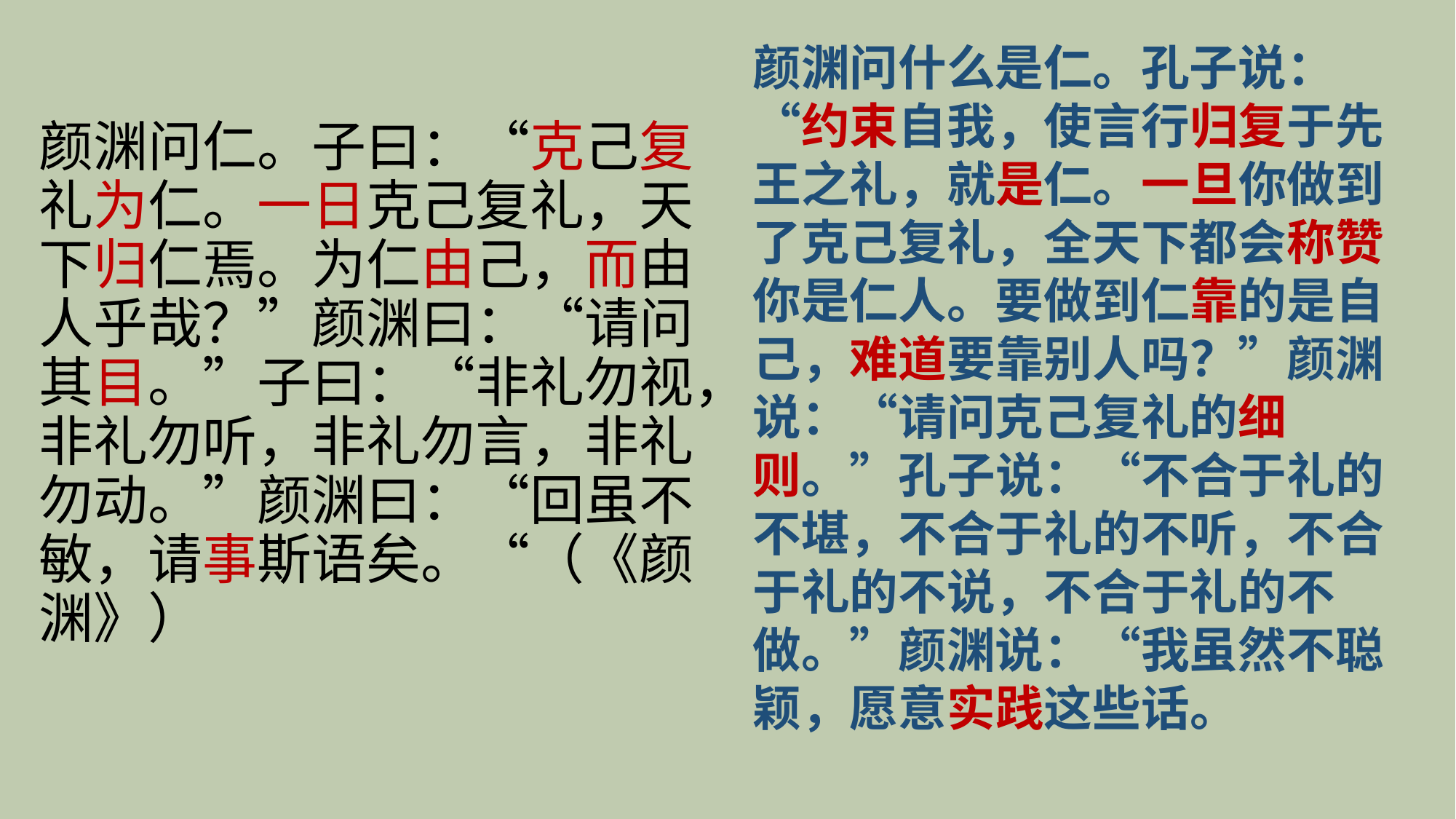

颜渊问什么是仁。孔子说：“约束自我，使言行归复于先王之礼，就是仁。一旦你做到了克己复礼，全天下都会称赞你是仁人。要做到仁靠的是自己，难道要靠别人吗？”颜渊说：“请问克己复礼的细则。”孔子说：“不合于礼的不堪，不合于礼的不听，不合于礼的不说，不合于礼的不做。”颜渊说：“我虽然不聪颖，愿意实践这些话。
颜渊问仁。子曰：“克己复礼为仁。一日克己复礼，天下归仁焉。为仁由己，而由人乎哉？”颜渊曰：“请问其目。”子曰：“非礼勿视，非礼勿听，非礼勿言，非礼勿动。”颜渊曰：“回虽不敏，请事斯语矣。“（《颜渊》）